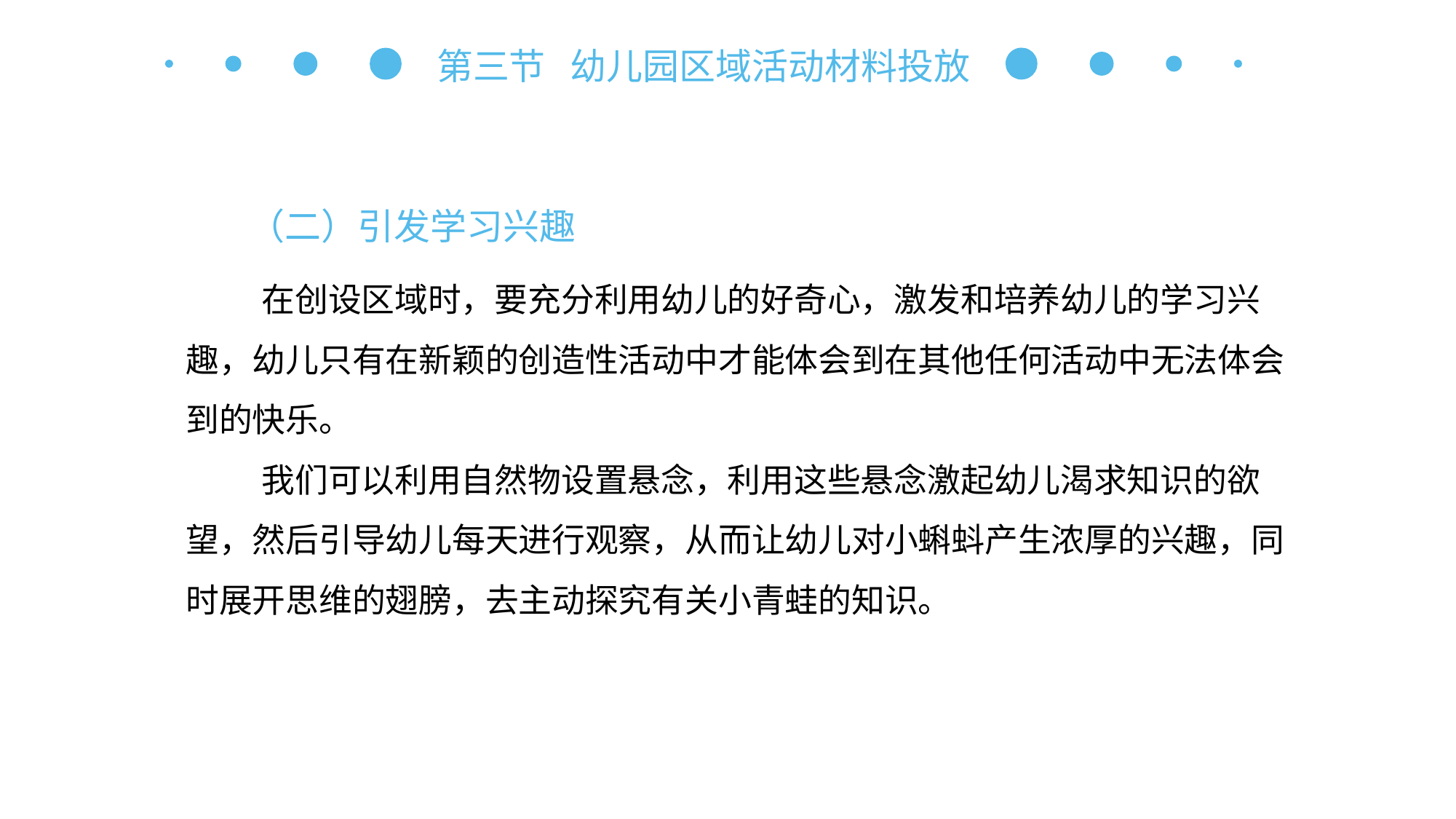

第三节   幼儿园区域活动材料投放

（二）引发学习兴趣
在创设区域时，要充分利用幼儿的好奇心，激发和培养幼儿的学习兴趣，幼儿只有在新颖的创造性活动中才能体会到在其他任何活动中无法体会到的快乐。
我们可以利用自然物设置悬念，利用这些悬念激起幼儿渴求知识的欲望，然后引导幼儿每天进行观察，从而让幼儿对小蝌蚪产生浓厚的兴趣，同时展开思维的翅膀，去主动探究有关小青蛙的知识。